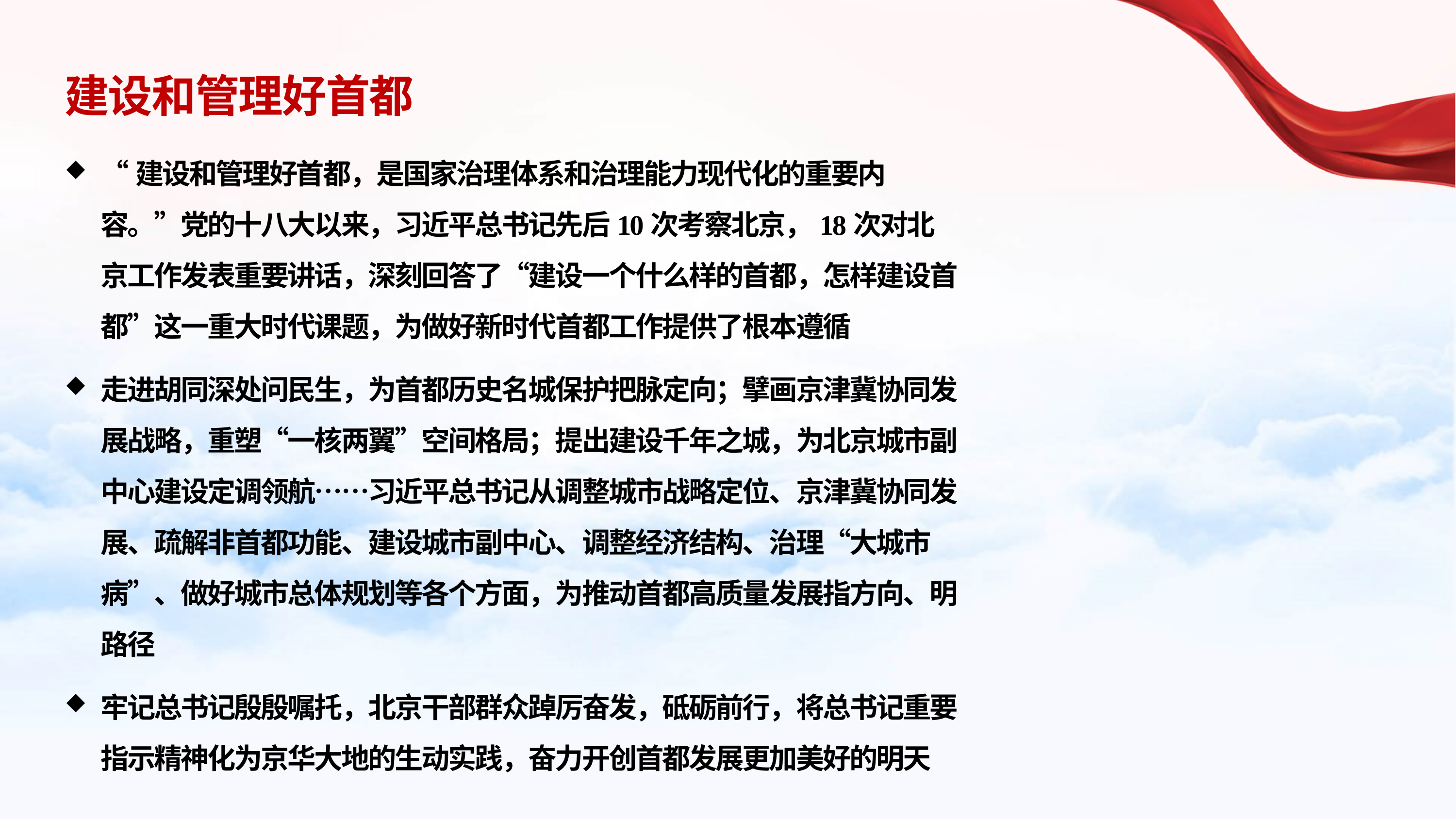

# 建设和管理好首都
“建设和管理好首都，是国家治理体系和治理能力现代化的重要内容。”党的十八大以来，习近平总书记先后10次考察北京，18次对北京工作发表重要讲话，深刻回答了“建设一个什么样的首都，怎样建设首都”这一重大时代课题，为做好新时代首都工作提供了根本遵循
走进胡同深处问民生，为首都历史名城保护把脉定向；擘画京津冀协同发展战略，重塑“一核两翼”空间格局；提出建设千年之城，为北京城市副中心建设定调领航……习近平总书记从调整城市战略定位、京津冀协同发展、疏解非首都功能、建设城市副中心、调整经济结构、治理“大城市病”、做好城市总体规划等各个方面，为推动首都高质量发展指方向、明路径
牢记总书记殷殷嘱托，北京干部群众踔厉奋发，砥砺前行，将总书记重要指示精神化为京华大地的生动实践，奋力开创首都发展更加美好的明天